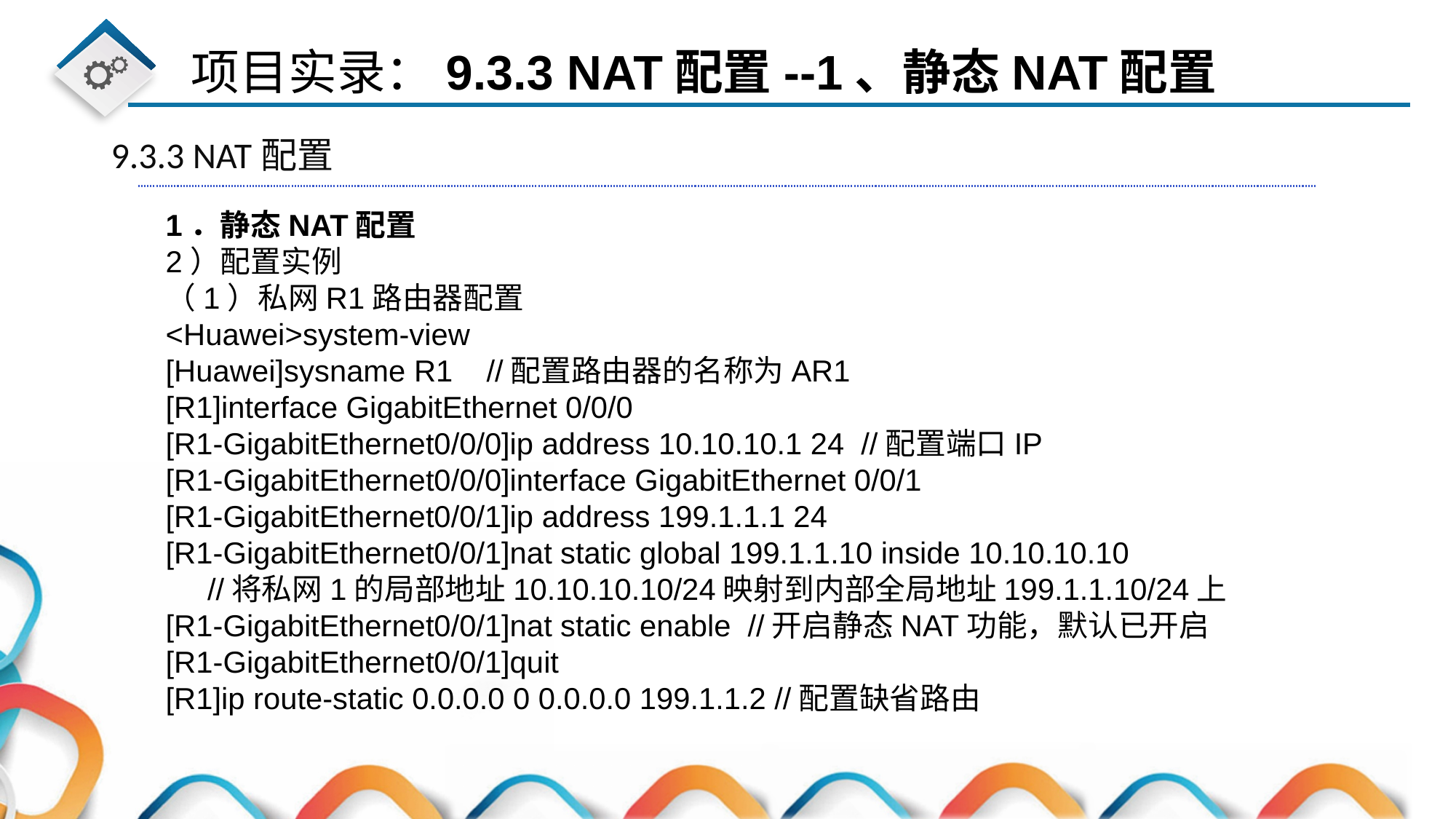

9.3.3 NAT配置

1．静态NAT配置
2）配置实例
（1）私网R1路由器配置
<Huawei>system-view
[Huawei]sysname R1    //配置路由器的名称为AR1
[R1]interface GigabitEthernet 0/0/0
[R1-GigabitEthernet0/0/0]ip address 10.10.10.1 24  //配置端口IP
[R1-GigabitEthernet0/0/0]interface GigabitEthernet 0/0/1
[R1-GigabitEthernet0/0/1]ip address 199.1.1.1 24
[R1-GigabitEthernet0/0/1]nat static global 199.1.1.10 inside 10.10.10.10
     //将私网1的局部地址10.10.10.10/24映射到内部全局地址199.1.1.10/24上
[R1-GigabitEthernet0/0/1]nat static enable  //开启静态NAT功能，默认已开启
[R1-GigabitEthernet0/0/1]quit
[R1]ip route-static 0.0.0.0 0 0.0.0.0 199.1.1.2 //配置缺省路由